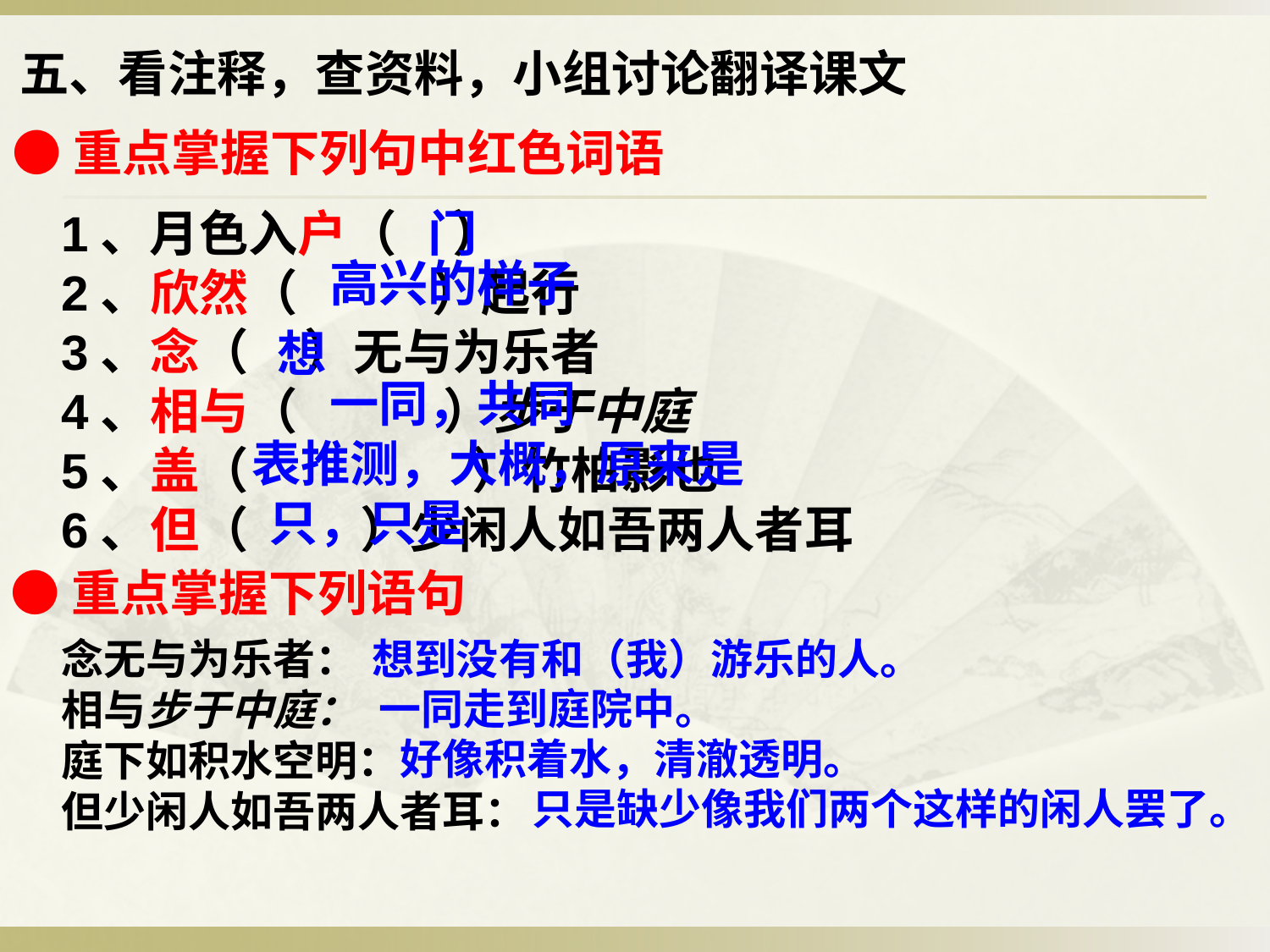

五、看注释，查资料，小组讨论翻译课文
●重点掌握下列句中红色词语
 1、月色入户（     ）
 2、欣然（            ）起行
 3、念（     ）无与为乐者
 4、相与（             ）步于中庭
 5、盖（                    ）竹柏影也
 6、但（          ）少闲人如吾两人者耳
门
高兴的样子
想
一同，共同
表推测，大概，原来是
只，只是
●重点掌握下列语句
念无与为乐者：
相与步于中庭：
庭下如积水空明：
但少闲人如吾两人者耳：
想到没有和（我）游乐的人。
一同走到庭院中。
好像积着水，清澈透明。
只是缺少像我们两个这样的闲人罢了。